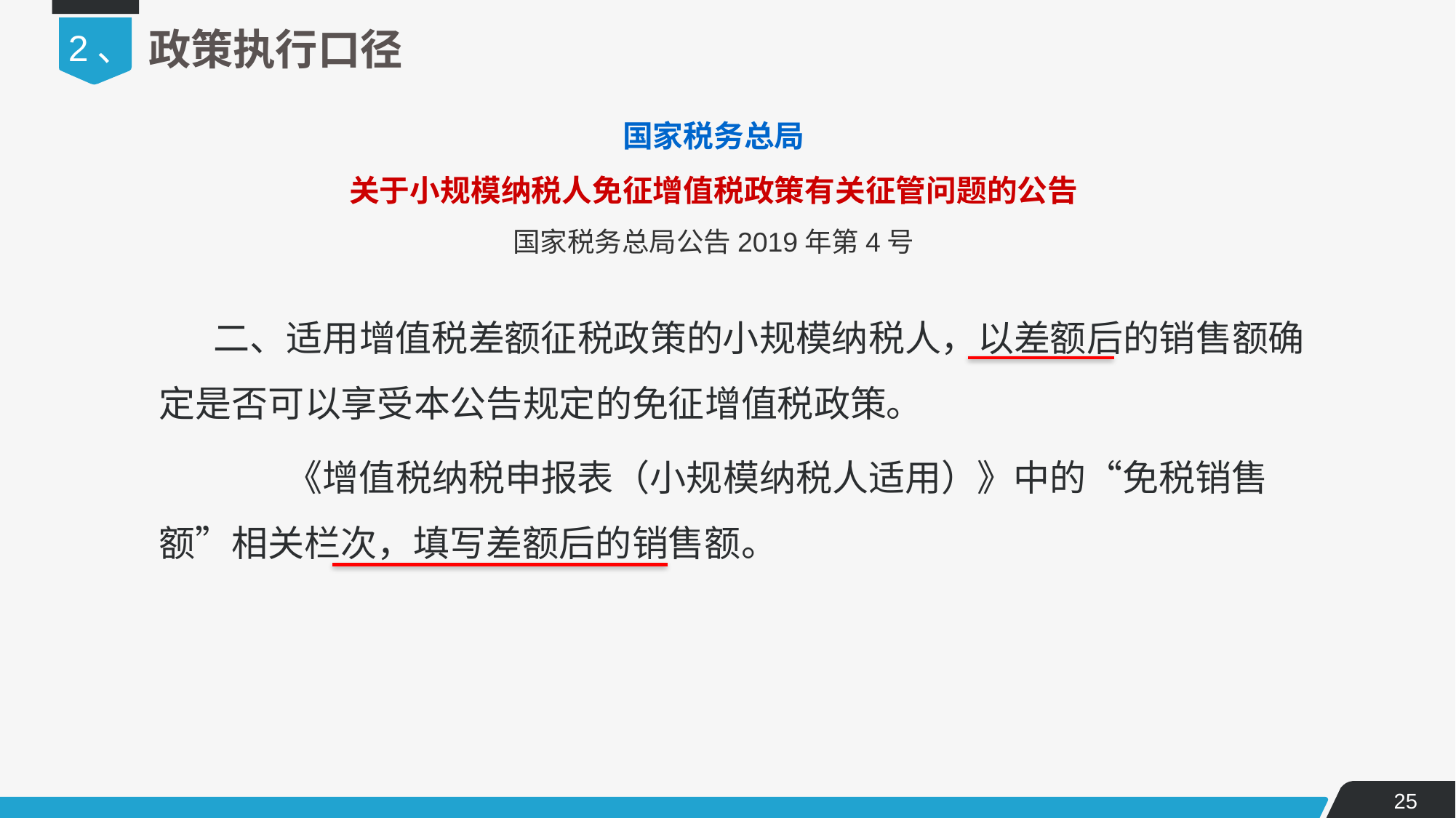

2、
政策执行口径
国家税务总局
关于小规模纳税人免征增值税政策有关征管问题的公告
国家税务总局公告2019年第4号
二、适用增值税差额征税政策的小规模纳税人，以差额后的销售额确定是否可以享受本公告规定的免征增值税政策。
　　《增值税纳税申报表（小规模纳税人适用）》中的“免税销售额”相关栏次，填写差额后的销售额。